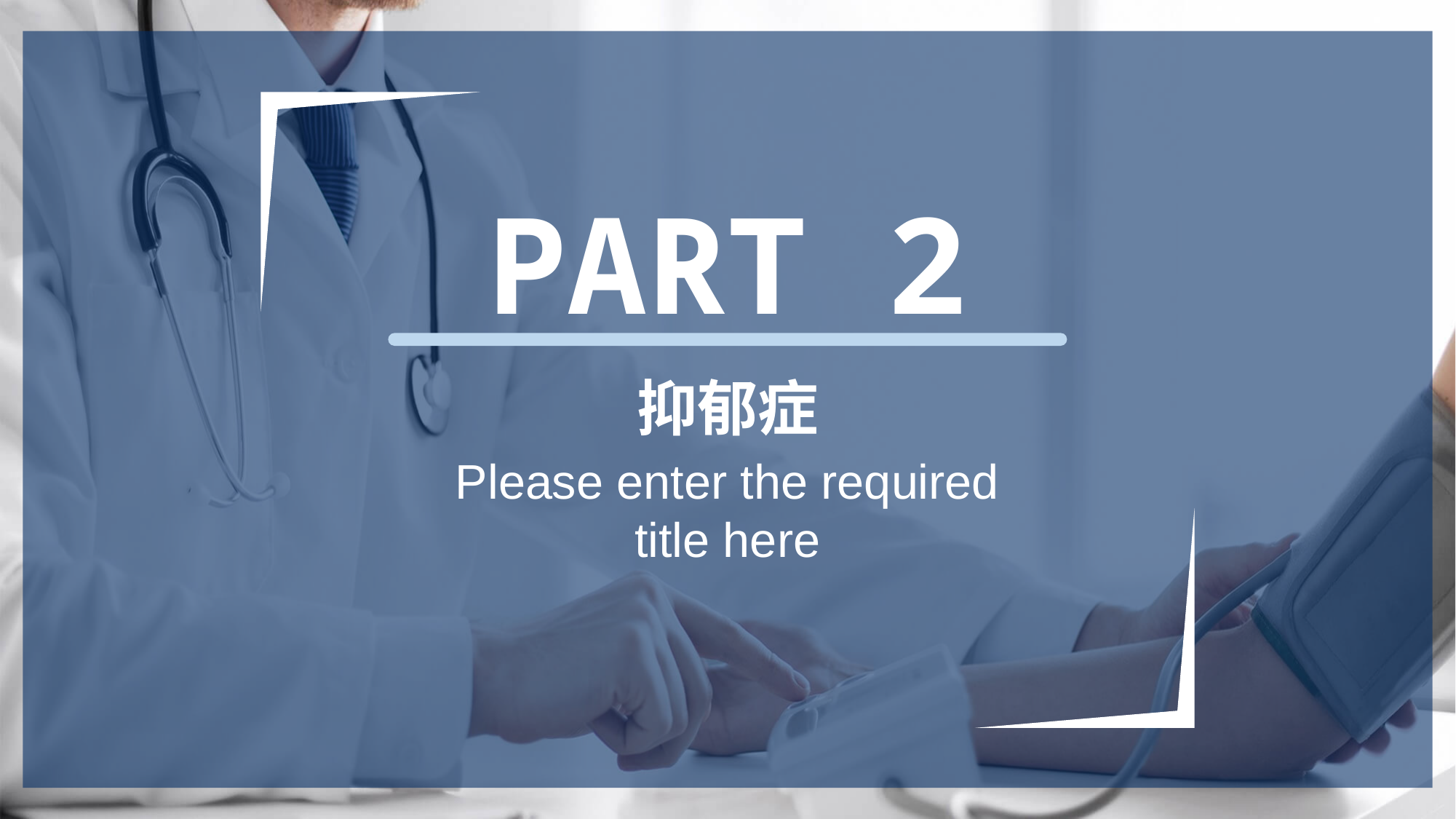

PART 2

抑郁症
Please enter the required title here